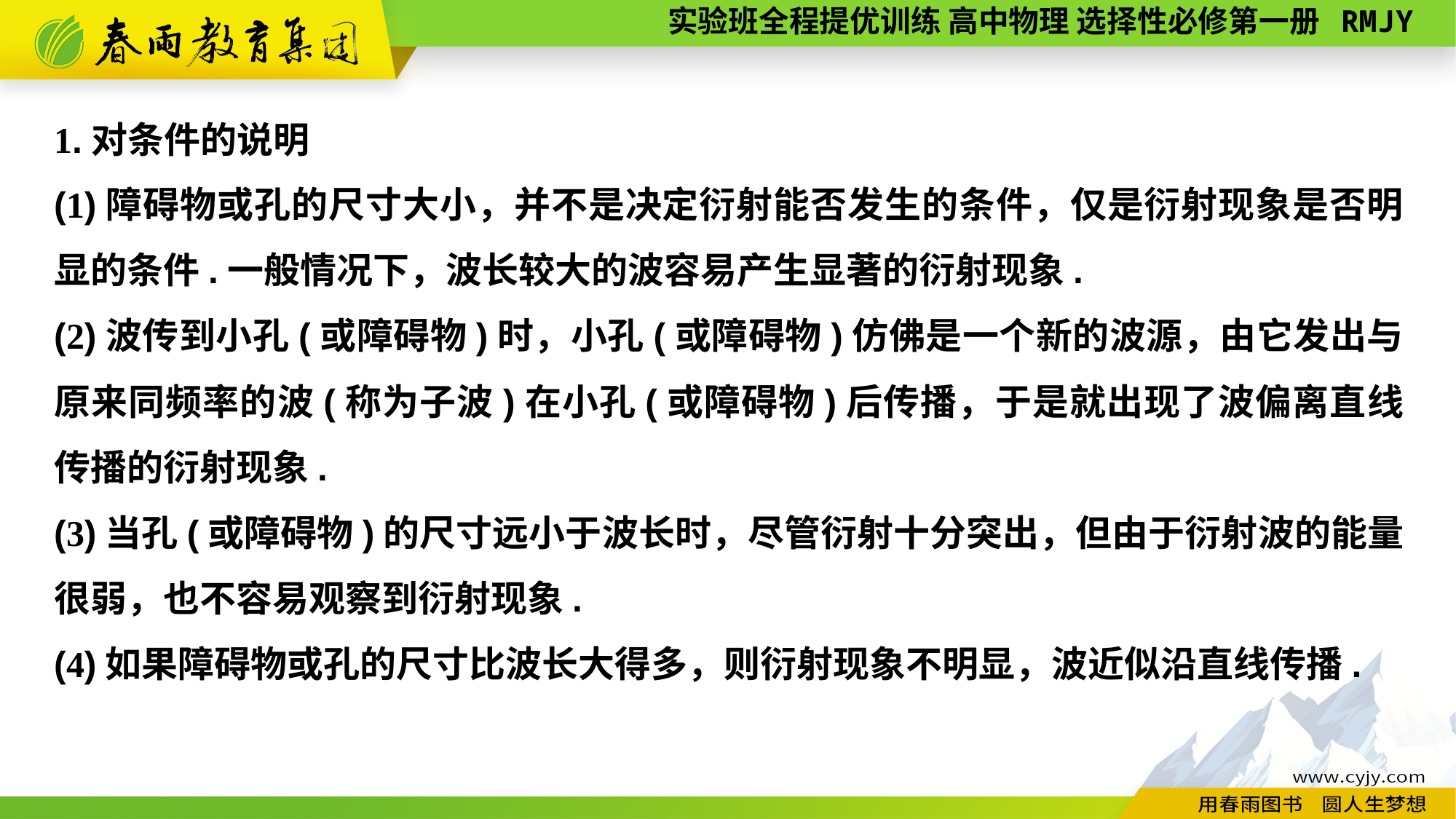

1.对条件的说明
(1)障碍物或孔的尺寸大小，并不是决定衍射能否发生的条件，仅是衍射现象是否明显的条件.一般情况下，波长较大的波容易产生显著的衍射现象.
(2)波传到小孔(或障碍物)时，小孔(或障碍物)仿佛是一个新的波源，由它发出与原来同频率的波(称为子波)在小孔(或障碍物)后传播，于是就出现了波偏离直线传播的衍射现象.
(3)当孔(或障碍物)的尺寸远小于波长时，尽管衍射十分突出，但由于衍射波的能量很弱，也不容易观察到衍射现象.
(4)如果障碍物或孔的尺寸比波长大得多，则衍射现象不明显，波近似沿直线传播.